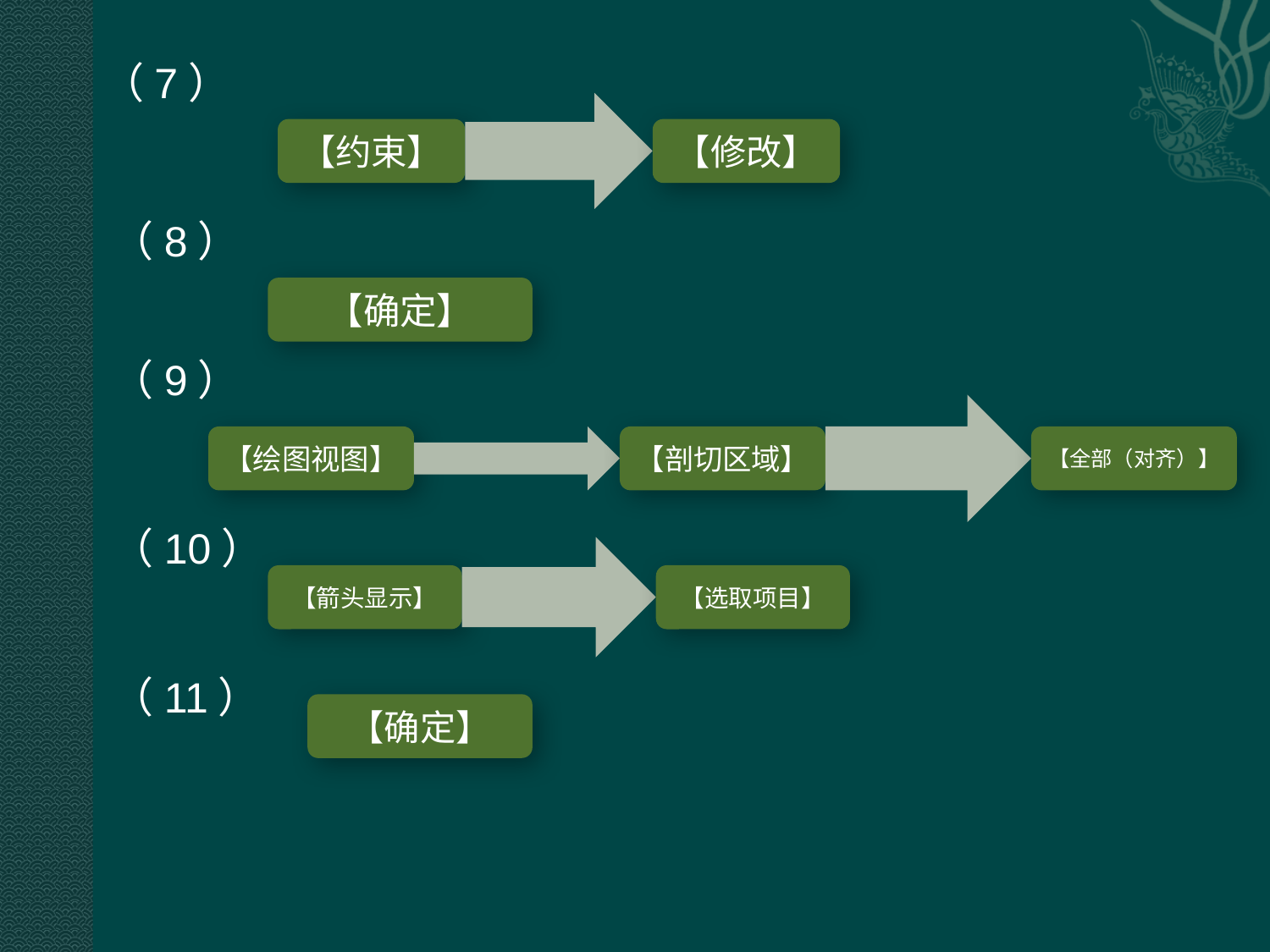

（7）
【约束】
【修改】
（8）
【确定】
（9）
【绘图视图】
【剖切区域】
【全部（对齐）】
（10）
【箭头显示】
【选取项目】
（11）
【确定】